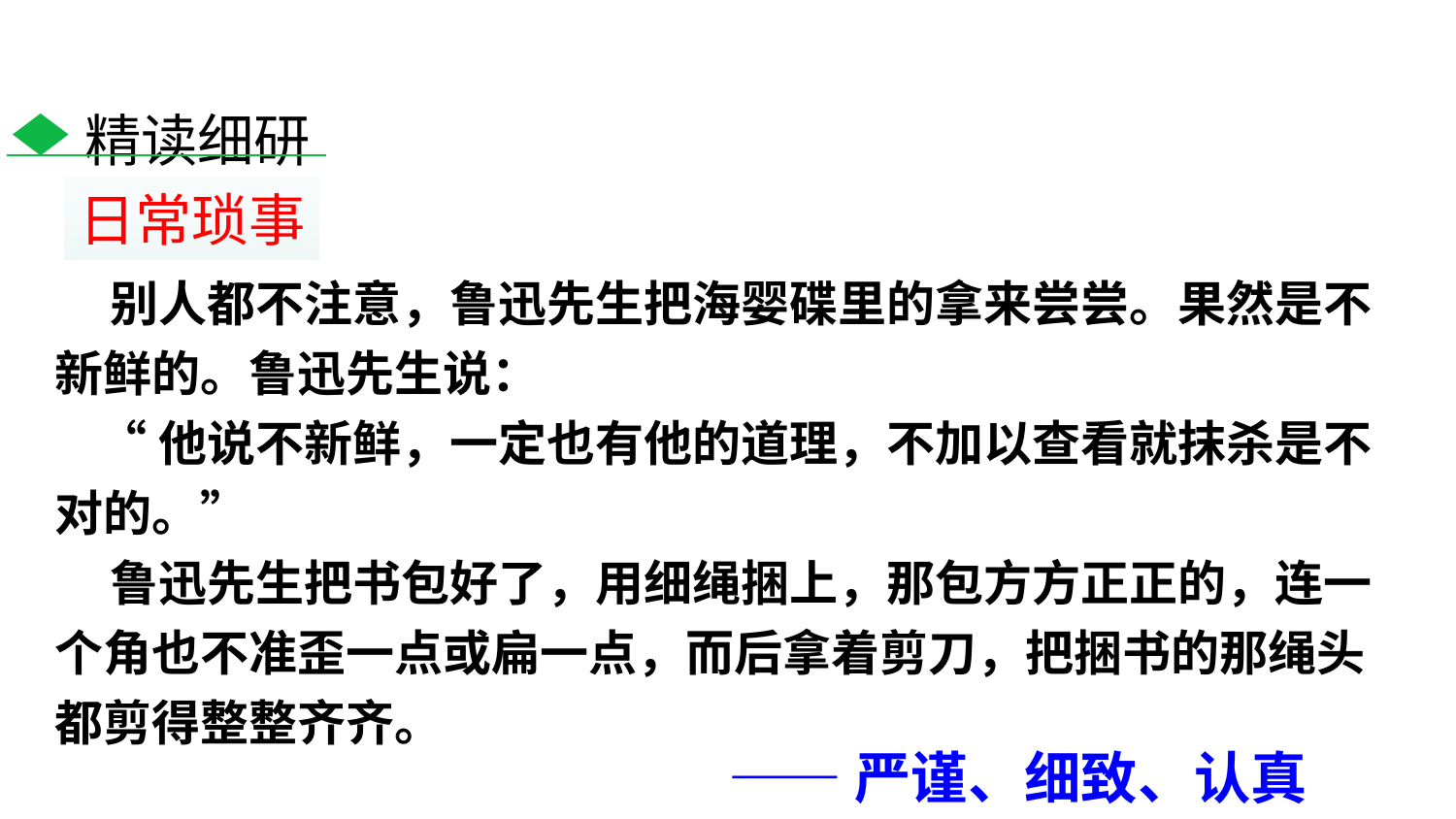

精读细研

日常琐事
    别人都不注意，鲁迅先生把海婴碟里的拿来尝尝。果然是不新鲜的。鲁迅先生说：
    “他说不新鲜，一定也有他的道理，不加以查看就抹杀是不对的。”
    鲁迅先生把书包好了，用细绳捆上，那包方方正正的，连一个角也不准歪一点或扁一点，而后拿着剪刀，把捆书的那绳头都剪得整整齐齐。
——严谨、细致、认真